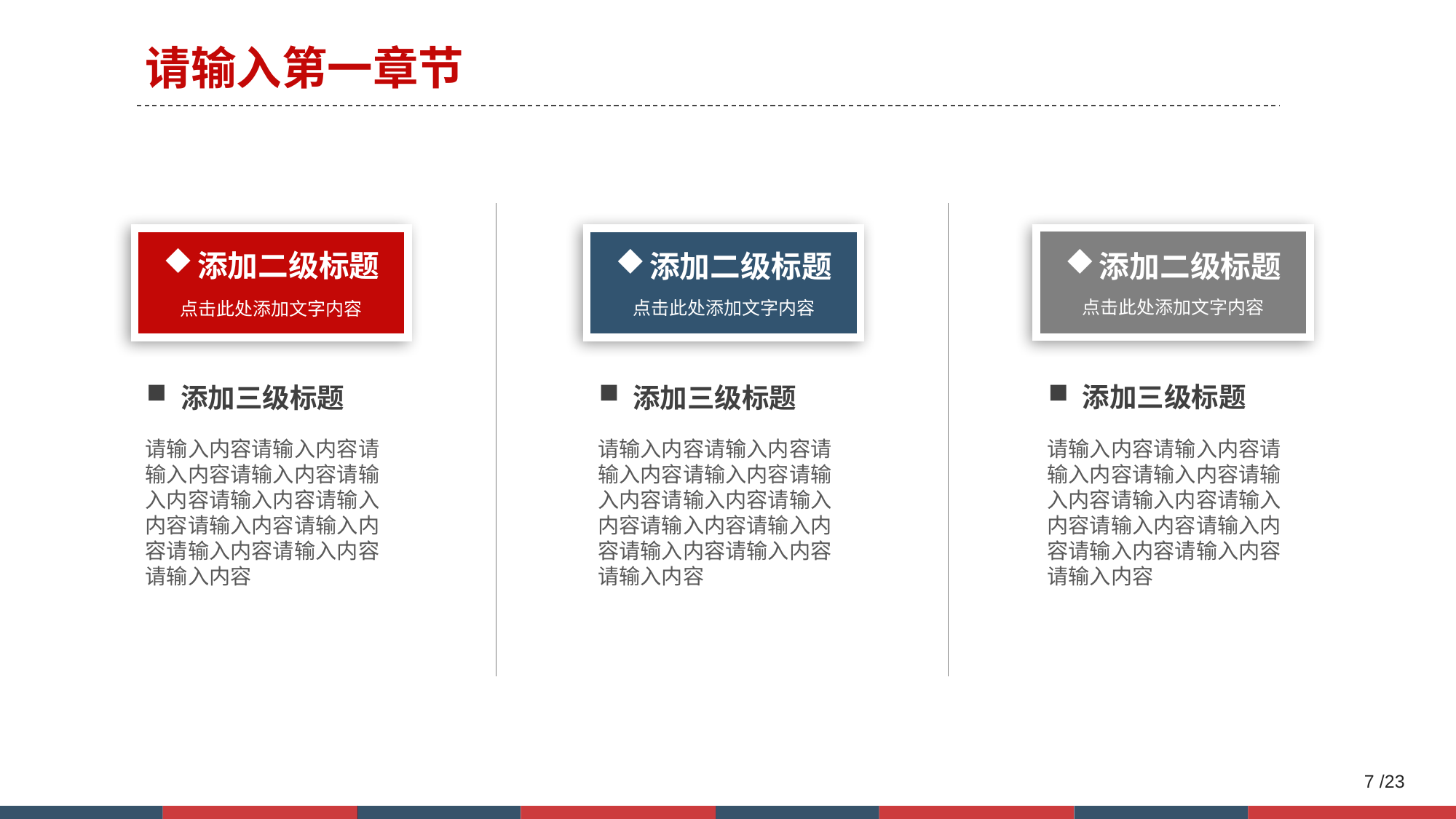

请输入第一章节
添加二级标题

点击此处添加文字内容
添加二级标题

点击此处添加文字内容
添加二级标题

点击此处添加文字内容
添加三级标题
请输入内容请输入内容请输入内容请输入内容请输入内容请输入内容请输入内容请输入内容请输入内容请输入内容请输入内容请输入内容
添加三级标题
请输入内容请输入内容请输入内容请输入内容请输入内容请输入内容请输入内容请输入内容请输入内容请输入内容请输入内容请输入内容
添加三级标题
请输入内容请输入内容请输入内容请输入内容请输入内容请输入内容请输入内容请输入内容请输入内容请输入内容请输入内容请输入内容
7 /23